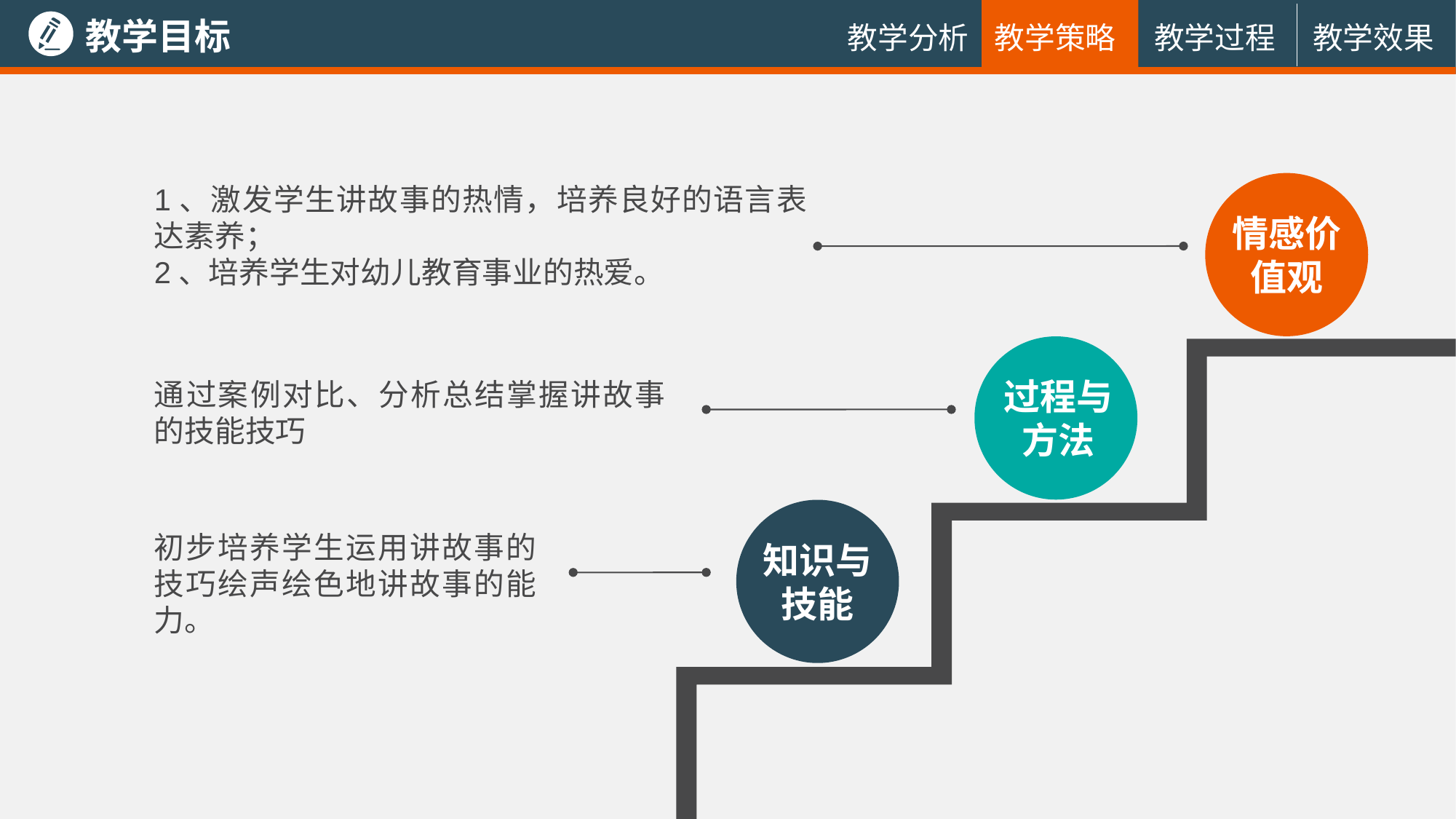

教学目标

教学过程
教学效果
教学分析
教学策略

1、激发学生讲故事的热情，培养良好的语言表达素养；
2、培养学生对幼儿教育事业的热爱。
情感价值观

过程与方法
通过案例对比、分析总结掌握讲故事的技能技巧

初步培养学生运用讲故事的技巧绘声绘色地讲故事的能力。
知识与技能